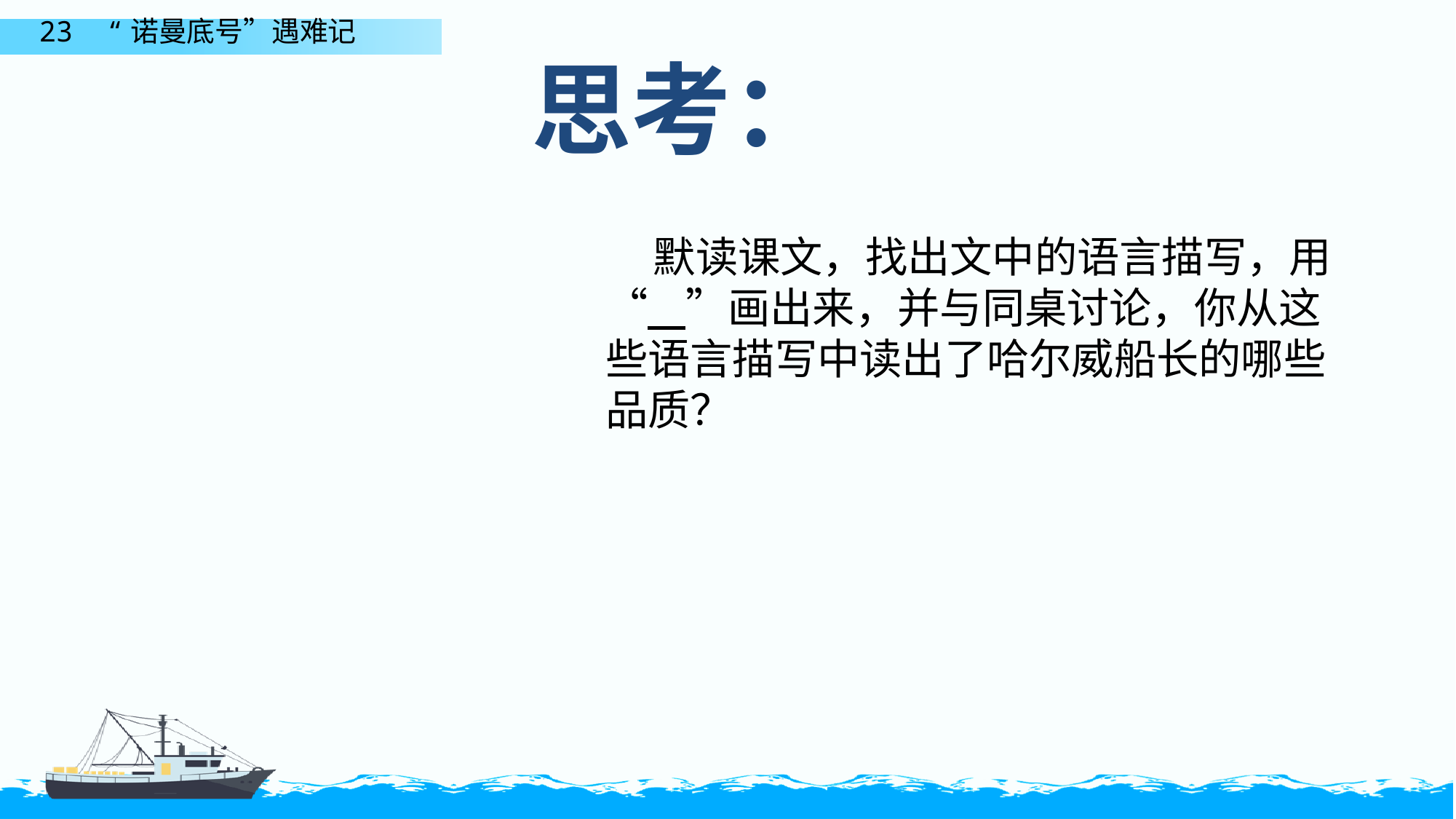

思考：
    默读课文，找出文中的语言描写，用“    ”画出来，并与同桌讨论，你从这些语言描写中读出了哈尔威船长的哪些品质？